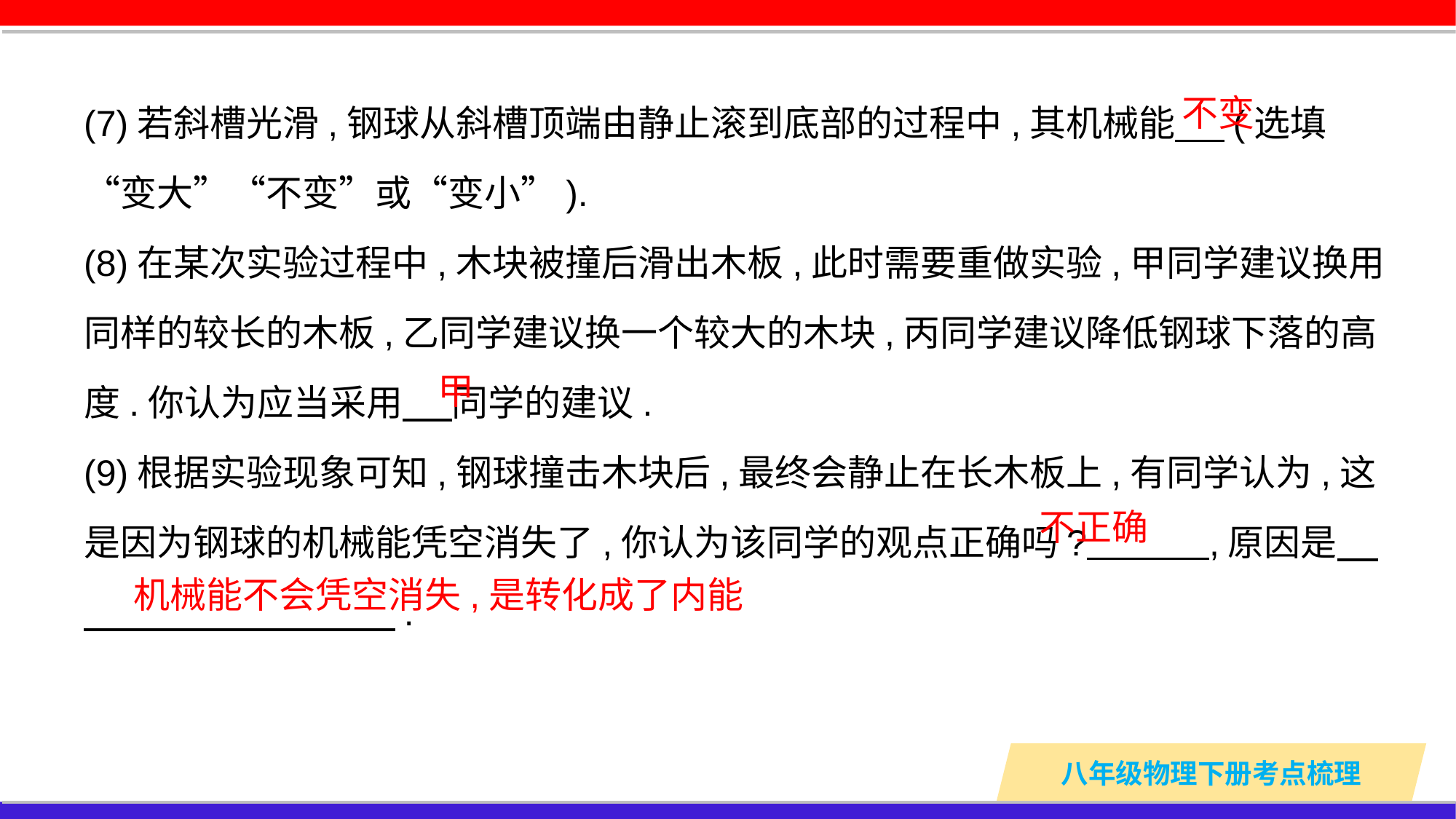

(7)若斜槽光滑,钢球从斜槽顶端由静止滚到底部的过程中,其机械能      (选填“变大”“不变”或“变小”).
(8)在某次实验过程中,木块被撞后滑出木板,此时需要重做实验,甲同学建议换用同样的较长的木板,乙同学建议换一个较大的木块,丙同学建议降低钢球下落的高度.你认为应当采用      同学的建议.
(9)根据实验现象可知,钢球撞击木块后,最终会静止在长木板上,有同学认为,这是因为钢球的机械能凭空消失了,你认为该同学的观点正确吗?            ,原因是                                            .
不变
甲
不正确
机械能不会凭空消失,是转化成了内能